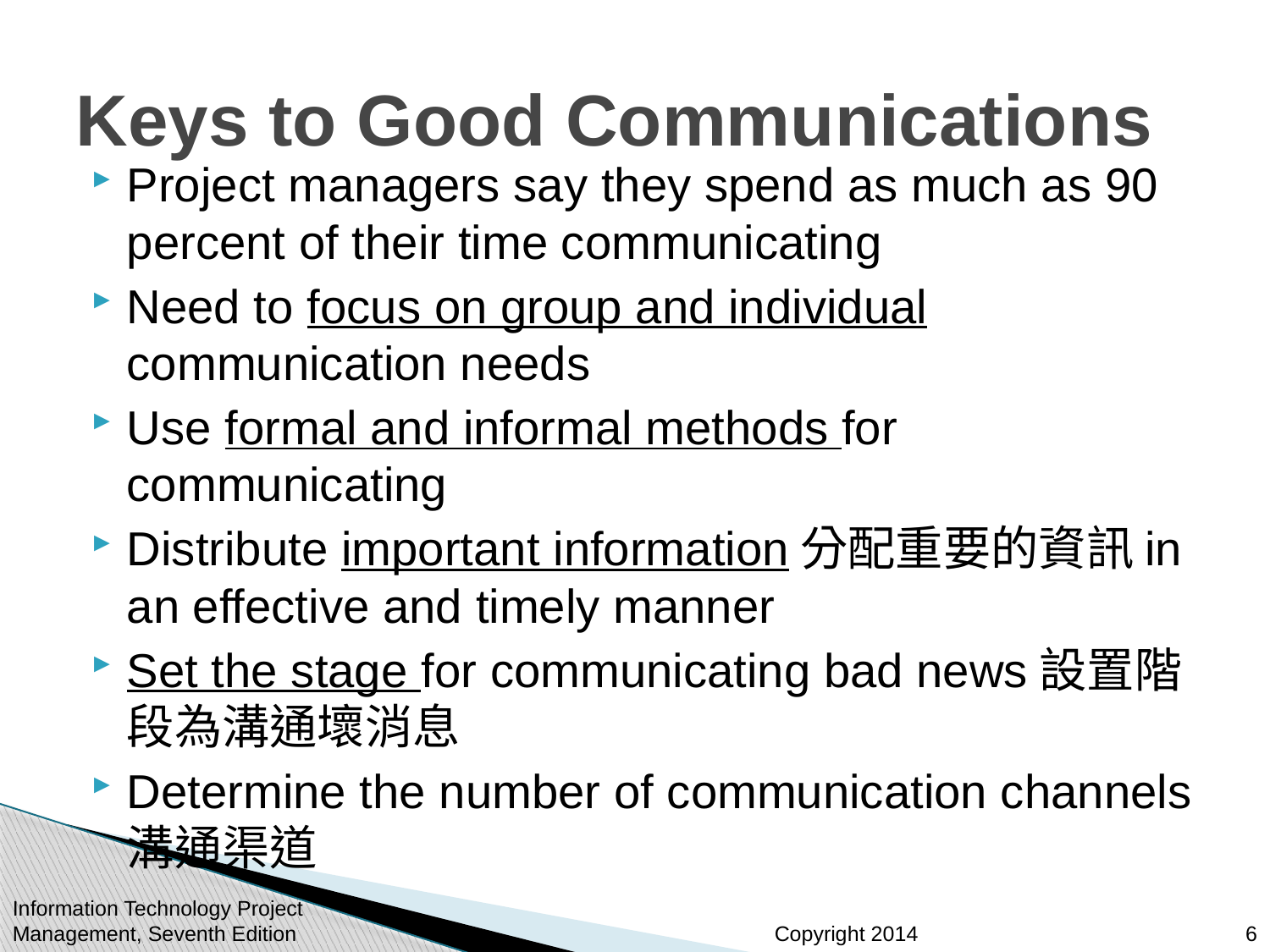

# Keys to Good Communications
Project managers say they spend as much as 90 percent of their time communicating
Need to focus on group and individual communication needs
Use formal and informal methods for communicating
Distribute important information分配重要的資訊in an effective and timely manner
Set the stage for communicating bad news設置階段為溝通壞消息
Determine the number of communication channels溝通渠道
Information Technology Project Management, Seventh Edition
6